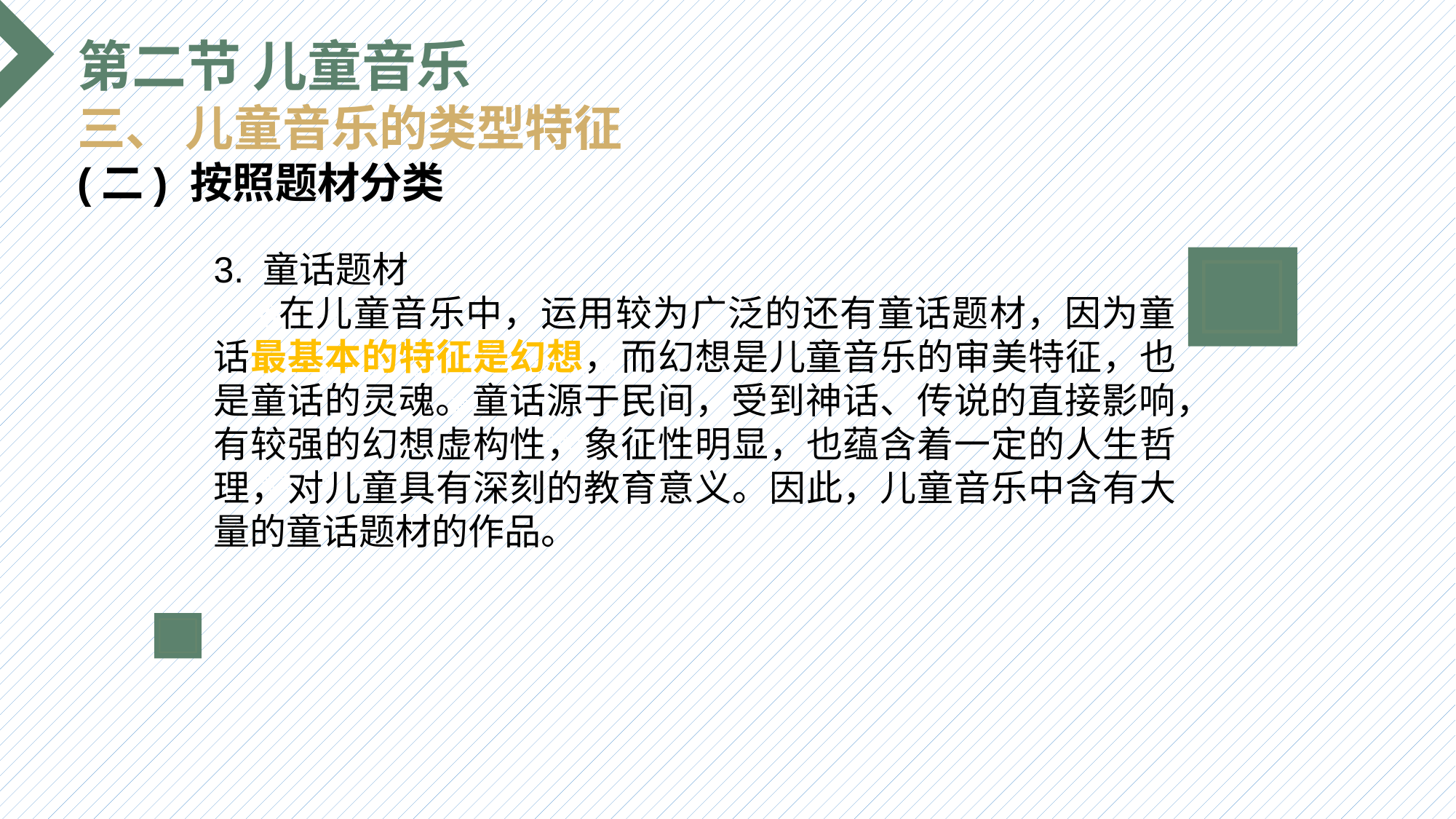

第二节 儿童音乐
三、 儿童音乐的类型特征
(二) 按照题材分类

3. 童话题材
      在儿童音乐中，运用较为广泛的还有童话题材，因为童话最基本的特征是幻想，而幻想是儿童音乐的审美特征，也是童话的灵魂。童话源于民间，受到神话、传说的直接影响，有较强的幻想虚构性，象征性明显，也蕴含着一定的人生哲理，对儿童具有深刻的教育意义。因此，儿童音乐中含有大量的童话题材的作品。

选题背景
输入您的内容，请简要说明，言简意赅即可输入您的内容，请简要说明，言简意赅即可输入您的内容，请简要说明，言简意赅即可输入您的内容，请简要说明，言简意赅即可